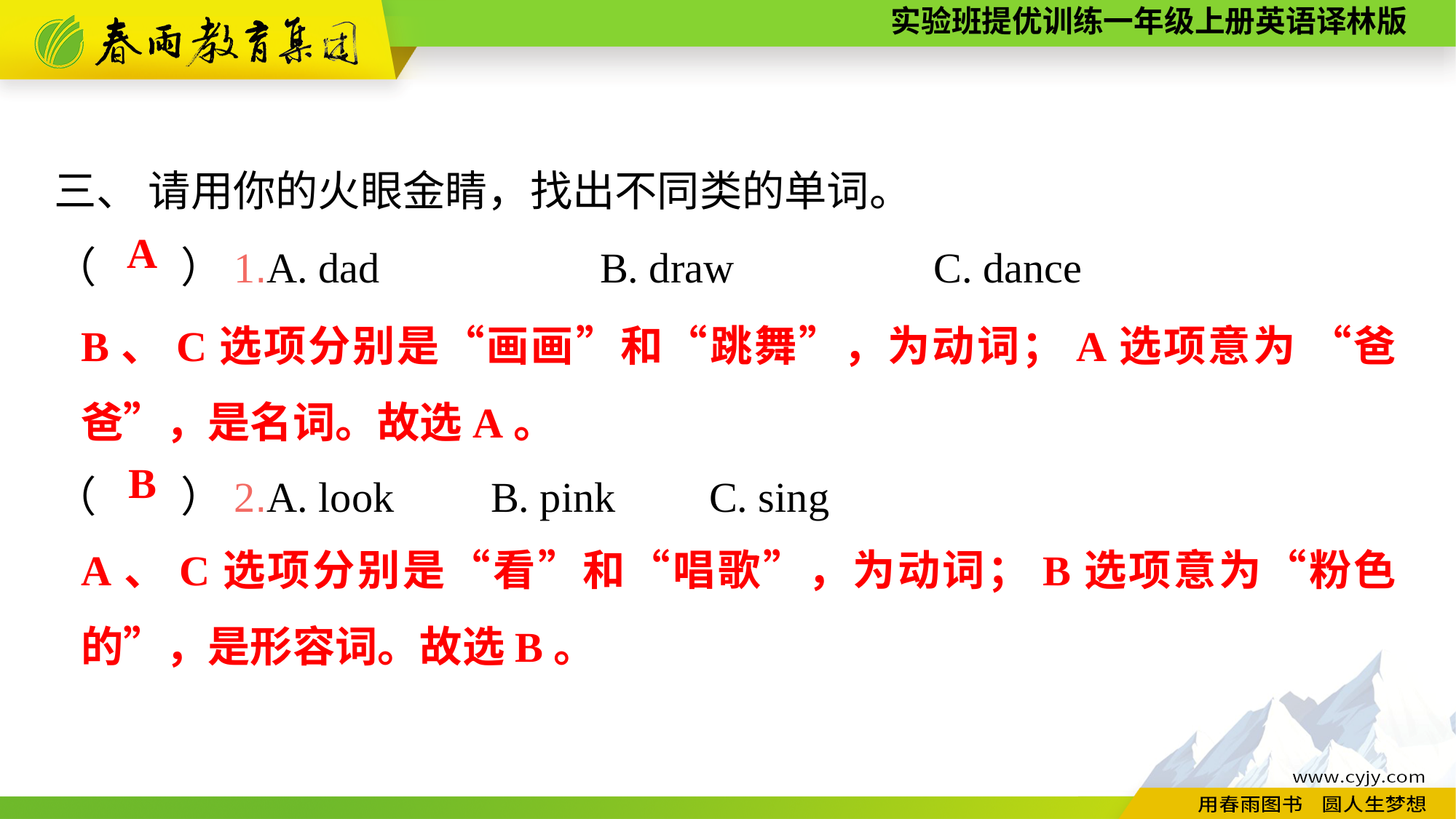

三、 请用你的火眼金睛，找出不同类的单词。
（　　）1.A. dad　　　	B. draw　　　　 C. dance

（　　）2.A. look	B. pink	C. sing
A
B、C选项分别是“画画”和“跳舞”，为动词；A选项意为 “爸爸”，是名词。故选A。
B
A、C选项分别是“看”和“唱歌”，为动词；B选项意为“粉色的”，是形容词。故选B。